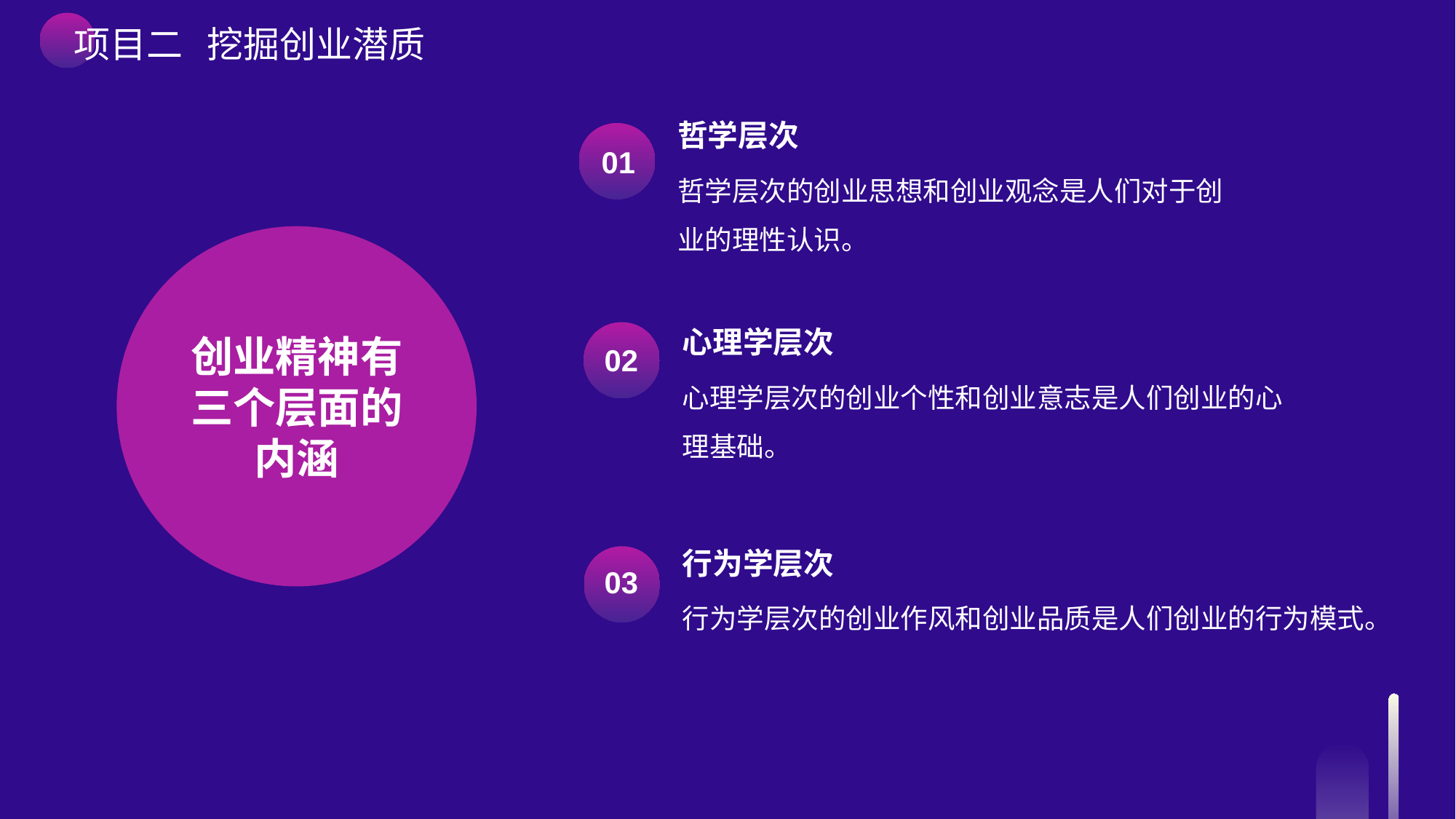

项目二   挖掘创业潜质
哲学层次

哲学层次的创业思想和创业观念是人们对于创业的理性认识。
01
创业精神有三个层面的内涵
心理学层次

02
心理学层次的创业个性和创业意志是人们创业的心理基础。
行为学层次
行为学层次的创业作风和创业品质是人们创业的行为模式。

03